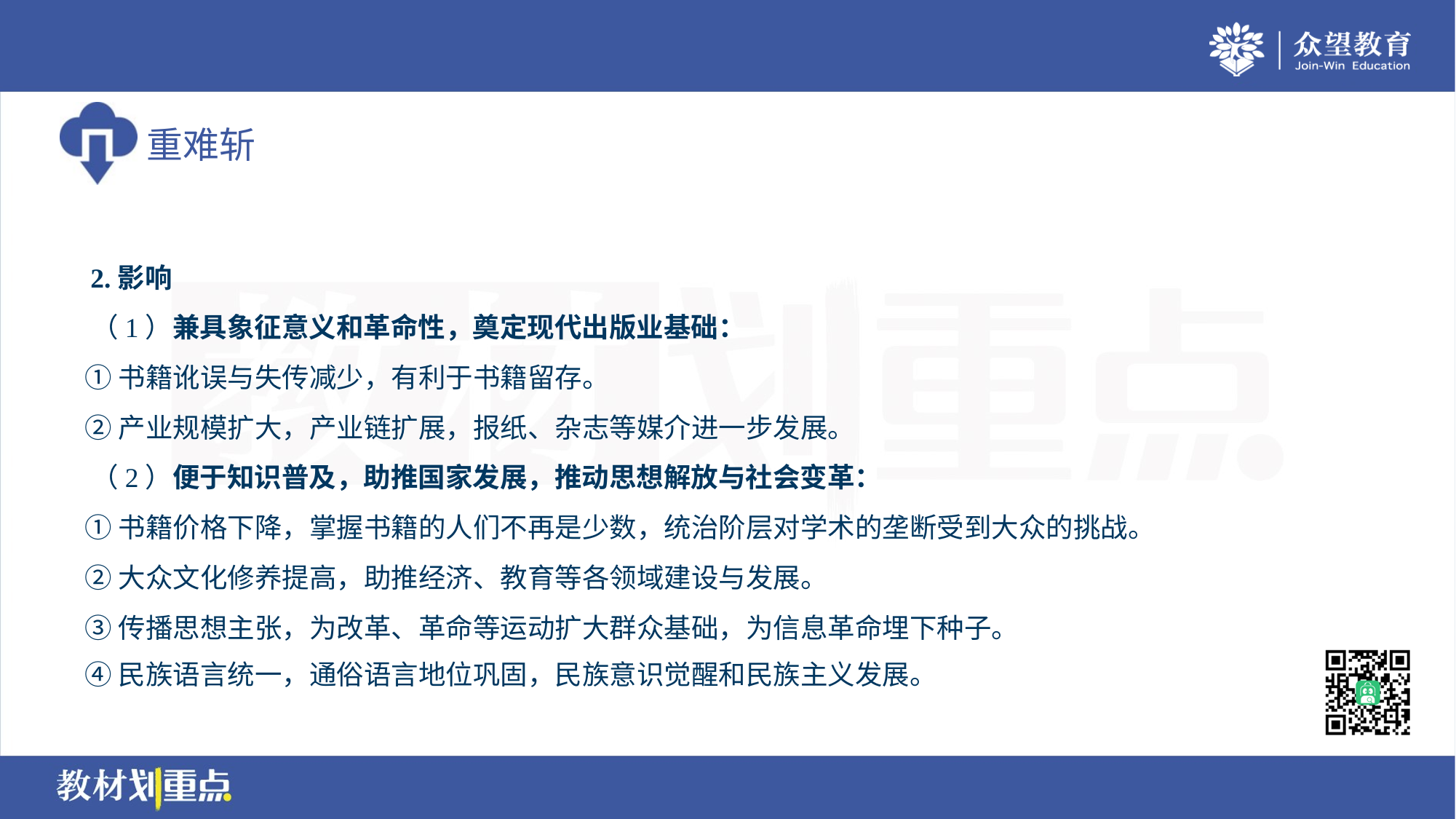

2.影响
    （1）兼具象征意义和革命性，奠定现代出版业基础：
    ①书籍讹误与失传减少，有利于书籍留存。
    ②产业规模扩大，产业链扩展，报纸、杂志等媒介进一步发展。
    （2）便于知识普及，助推国家发展，推动思想解放与社会变革：
    ①书籍价格下降，掌握书籍的人们不再是少数，统治阶层对学术的垄断受到大众的挑战。
    ②大众文化修养提高，助推经济、教育等各领域建设与发展。
    ③传播思想主张，为改革、革命等运动扩大群众基础，为信息革命埋下种子。
    ④民族语言统一，通俗语言地位巩固，民族意识觉醒和民族主义发展。